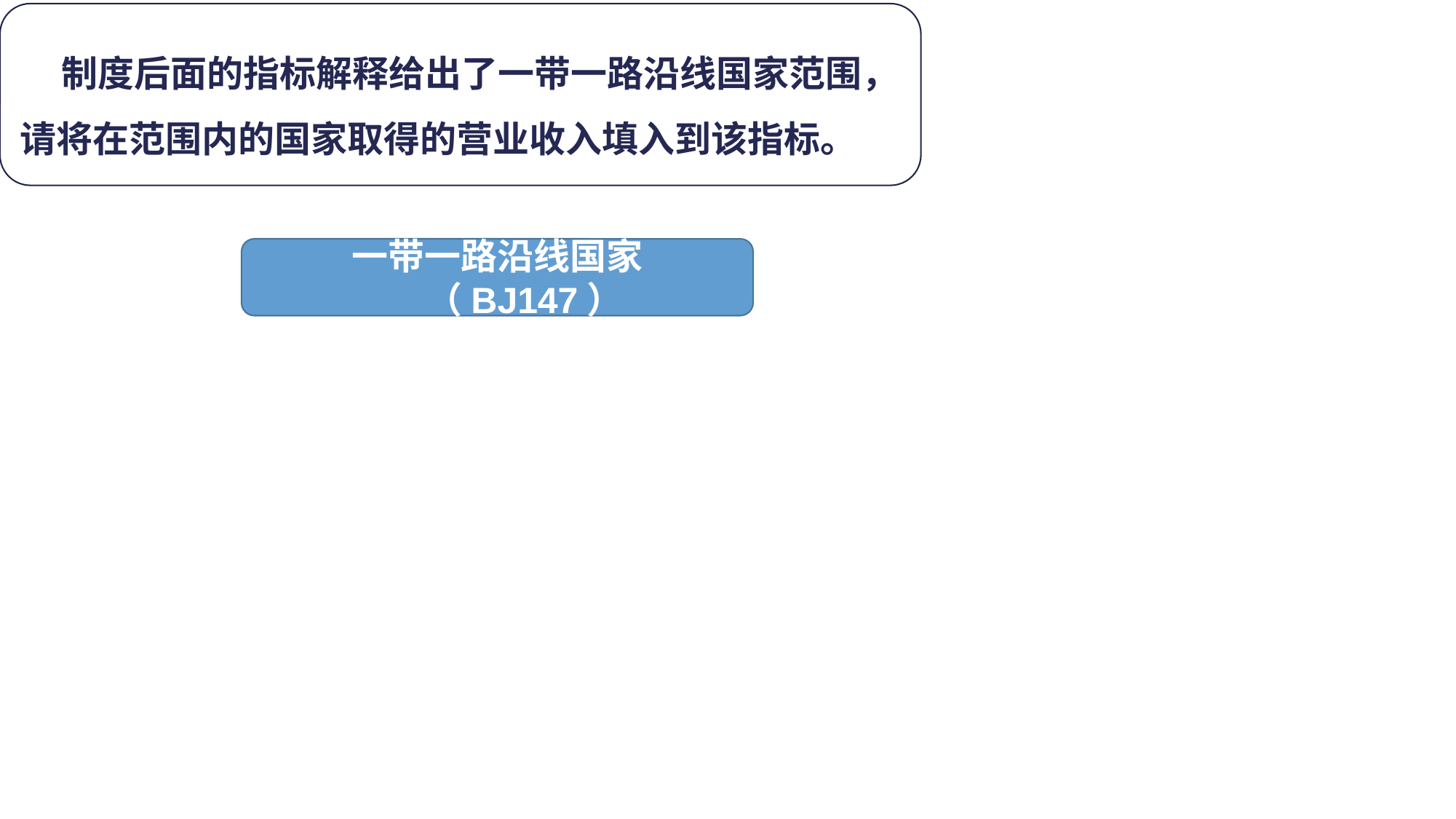

一带一路沿线国家（BJ147）
    制度后面的指标解释给出了一带一路沿线国家范围，请将在范围内的国家取得的营业收入填入到该指标。